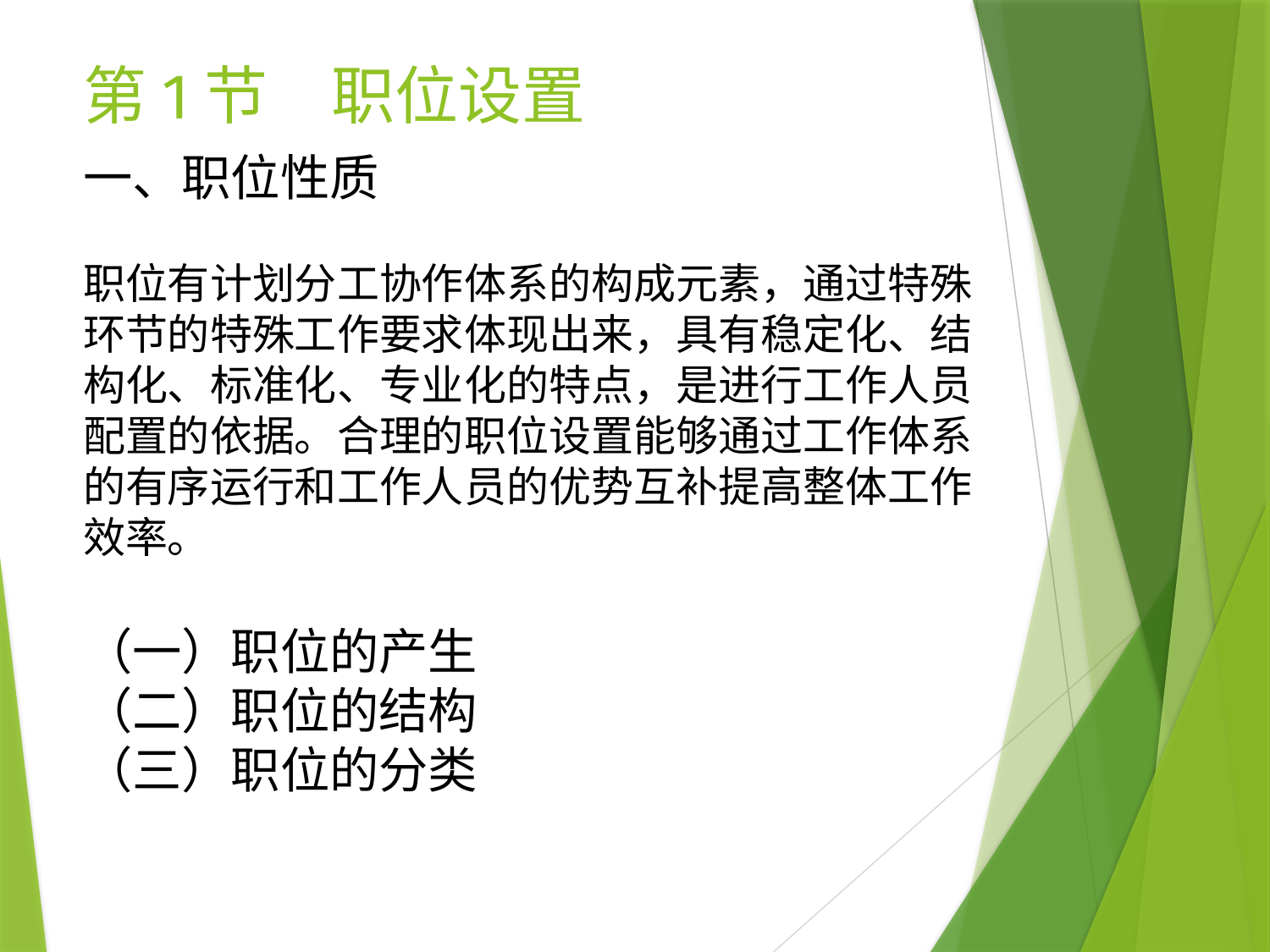

# 第1节　职位设置
一、职位性质

职位有计划分工协作体系的构成元素，通过特殊环节的特殊工作要求体现出来，具有稳定化、结构化、标准化、专业化的特点，是进行工作人员配置的依据。合理的职位设置能够通过工作体系的有序运行和工作人员的优势互补提高整体工作效率。

（一）职位的产生
（二）职位的结构
（三）职位的分类